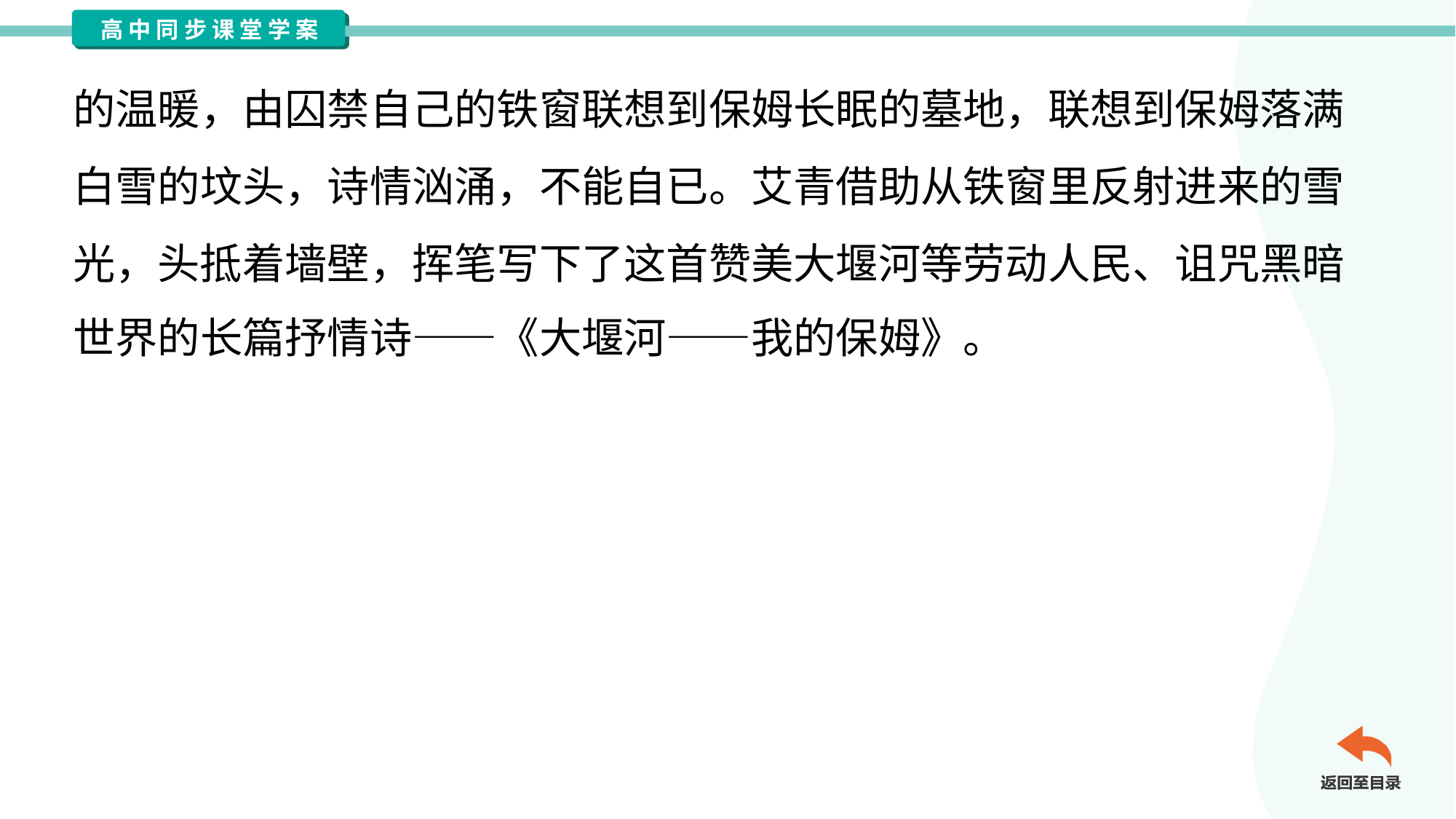

的温暖，由囚禁自己的铁窗联想到保姆长眠的墓地，联想到保姆落满
白雪的坟头，诗情汹涌，不能自已。艾青借助从铁窗里反射进来的雪
光，头抵着墙壁，挥笔写下了这首赞美大堰河等劳动人民、诅咒黑暗
世界的长篇抒情诗——《大堰河——我的保姆》。#2